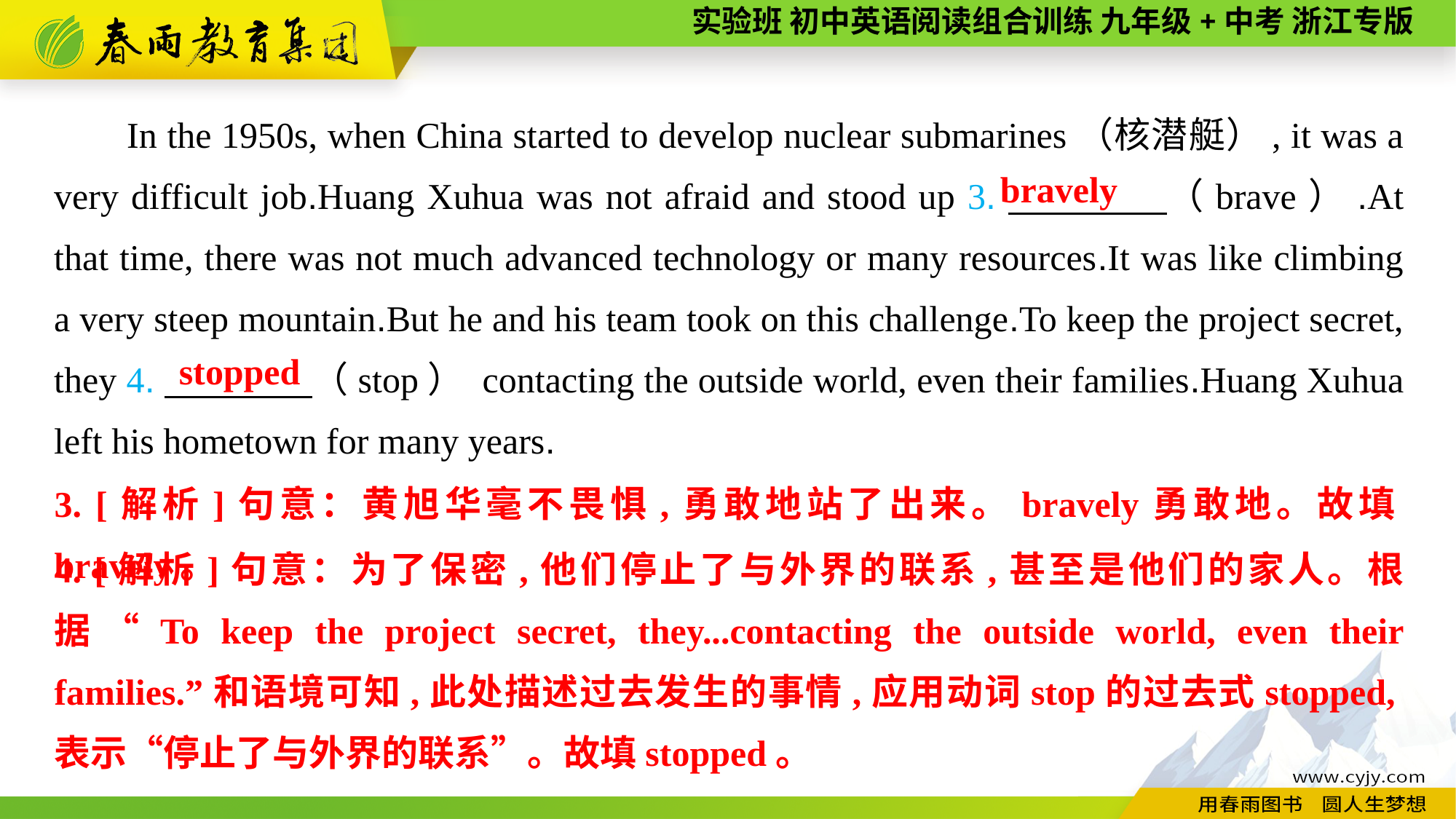

In the 1950s, when China started to develop nuclear submarines（核潜艇）, it was a very difficult job.Huang Xuhua was not afraid and stood up 3.　　　　（brave）.At that time, there was not much advanced technology or many resources.It was like climbing a very steep mountain.But he and his team took on this challenge.To keep the project secret, they 4.　　　　（stop） contacting the outside world, even their families.Huang Xuhua left his hometown for many years.
bravely
stopped
3. [解析]句意：黄旭华毫不畏惧,勇敢地站了出来。bravely勇敢地。故填bravely。
4. [解析]句意：为了保密,他们停止了与外界的联系,甚至是他们的家人。根据“To keep the project secret, they...contacting the outside world, even their families.”和语境可知,此处描述过去发生的事情,应用动词stop的过去式stopped,表示“停止了与外界的联系”。故填stopped。